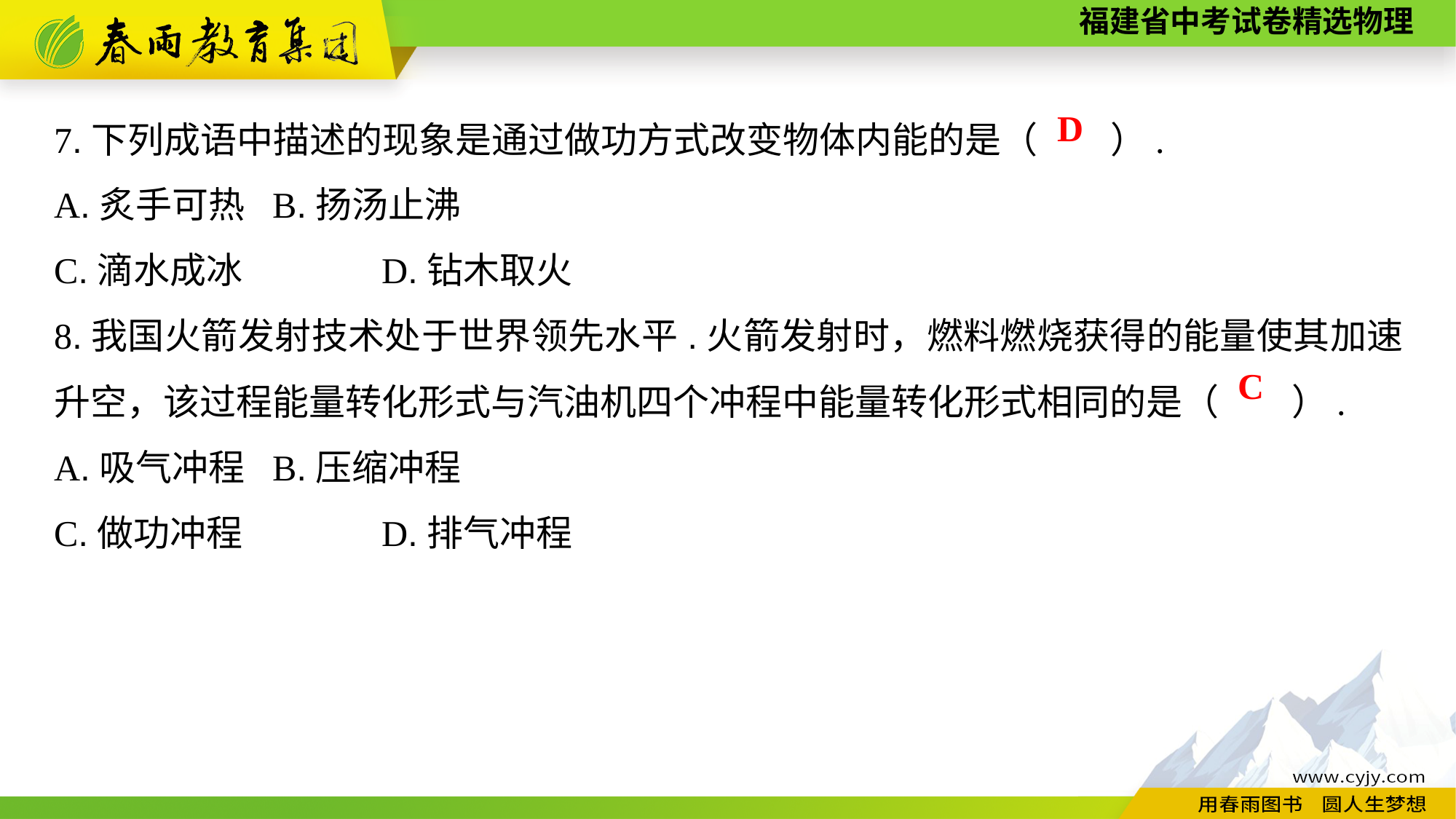

7.下列成语中描述的现象是通过做功方式改变物体内能的是（　　）.
A.炙手可热	B.扬汤止沸
C.滴水成冰　　	D.钻木取火
8.我国火箭发射技术处于世界领先水平.火箭发射时，燃料燃烧获得的能量使其加速升空，该过程能量转化形式与汽油机四个冲程中能量转化形式相同的是（　　）.
A.吸气冲程	B.压缩冲程
C.做功冲程　　	D.排气冲程
D
C